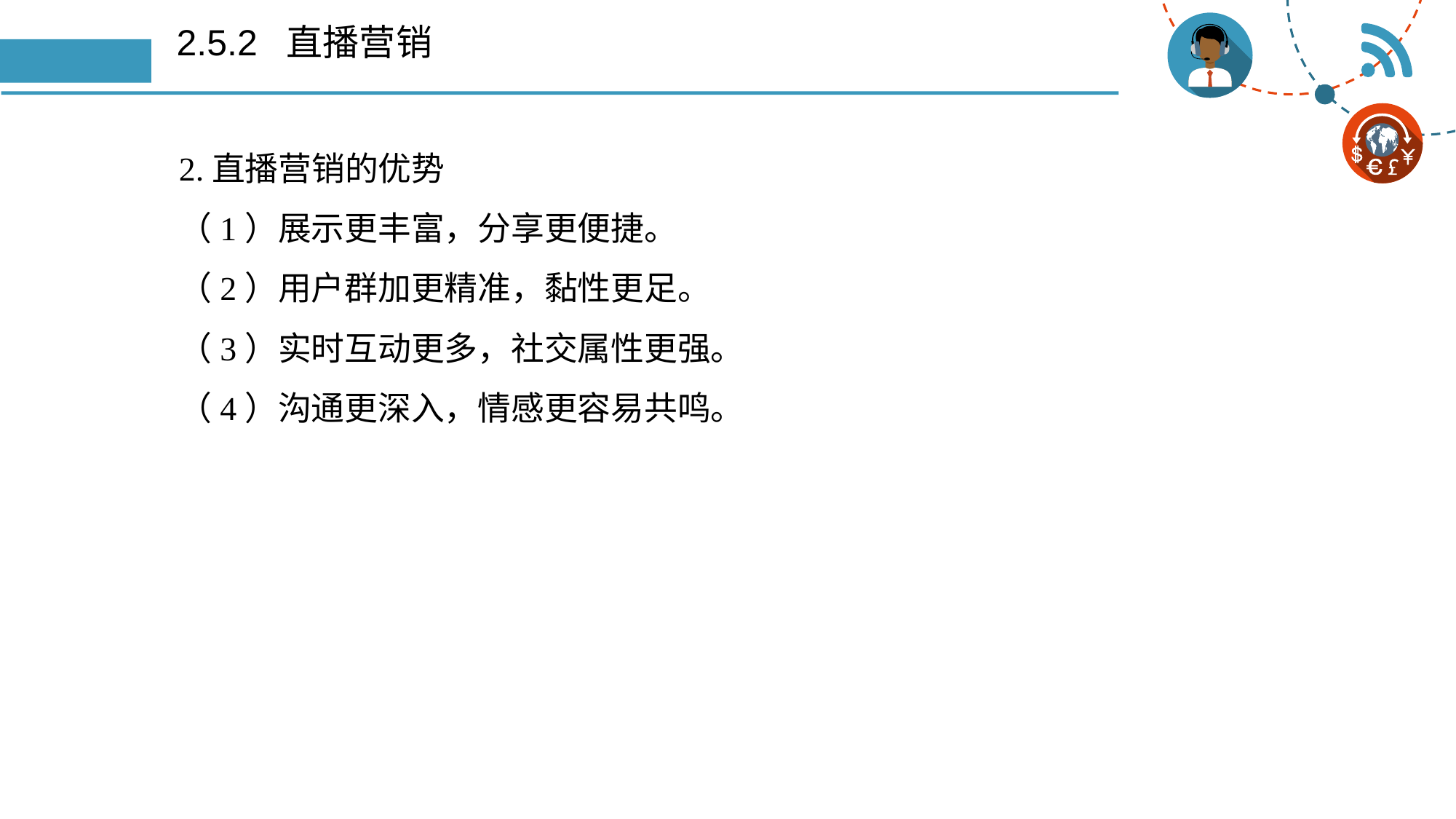

# 2.5.2  直播营销
2.直播营销的优势
（1）展示更丰富，分享更便捷。
（2）用户群加更精准，黏性更足。
（3）实时互动更多，社交属性更强。
（4）沟通更深入，情感更容易共鸣。